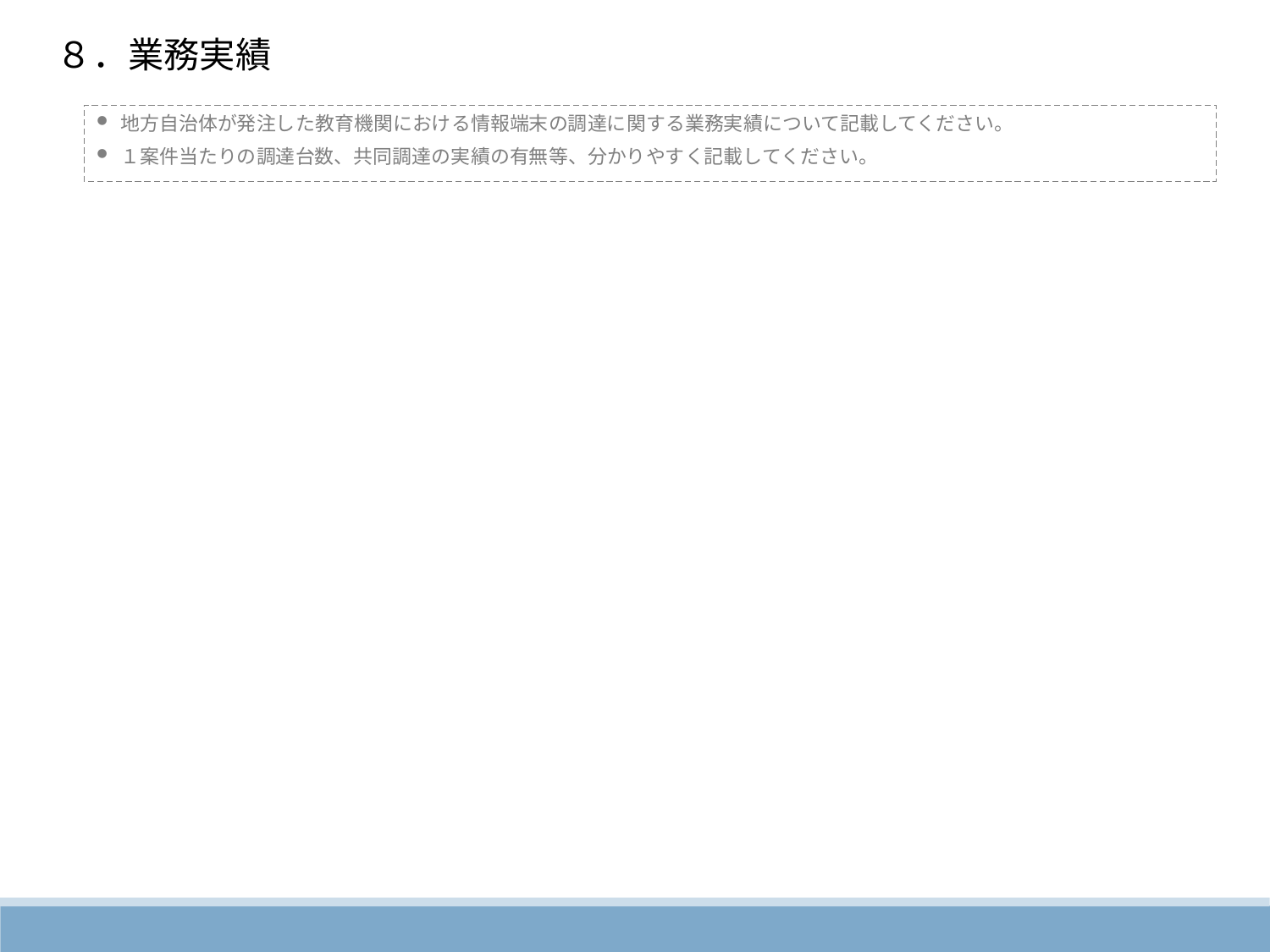

８．業務実績
地方自治体が発注した教育機関における情報端末の調達に関する業務実績について記載してください。
１案件当たりの調達台数、共同調達の実績の有無等、分かりやすく記載してください。